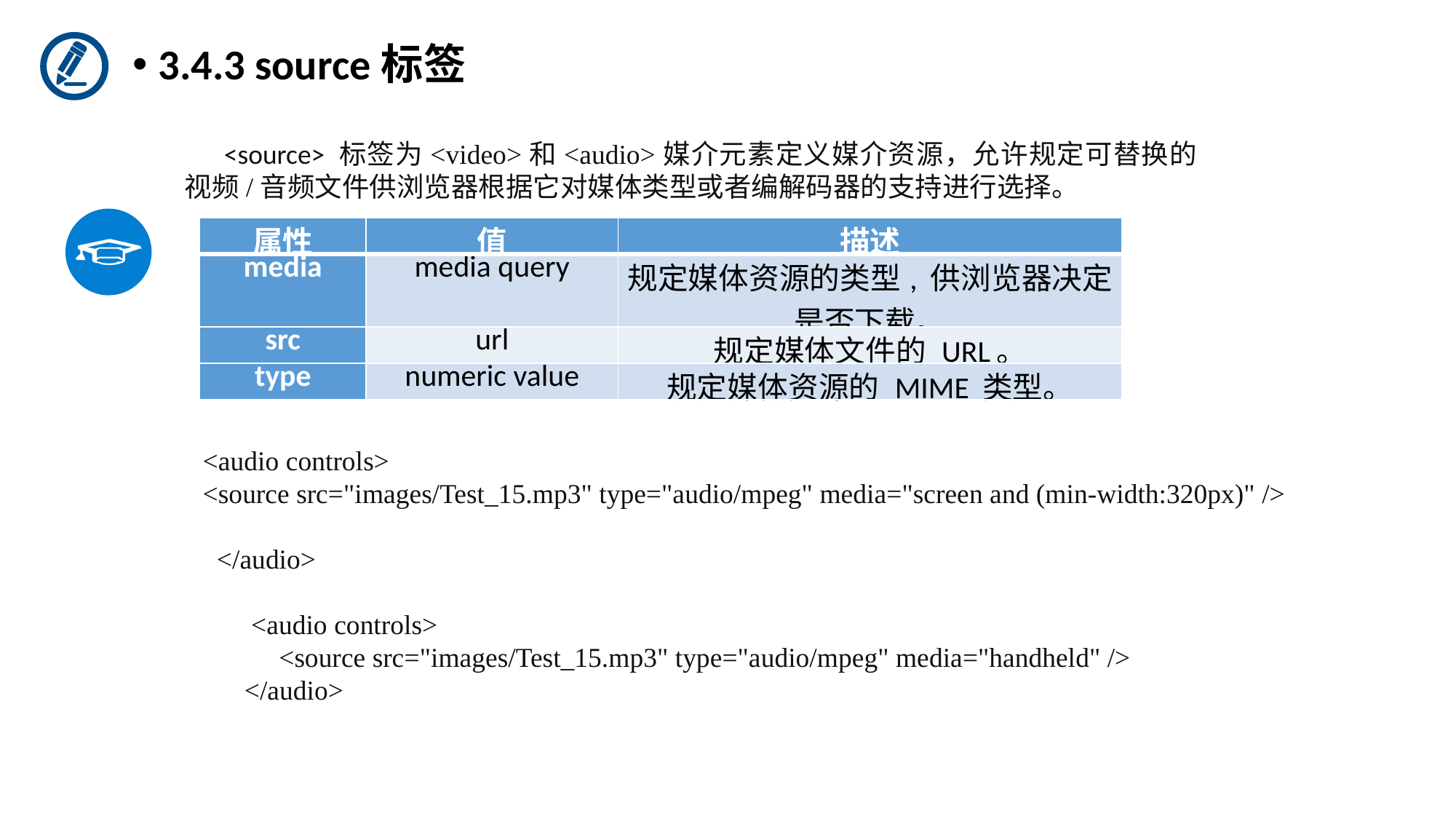

3.4.3 source标签
 <source> 标签为<video>和<audio>媒介元素定义媒介资源，允许规定可替换的视频/音频文件供浏览器根据它对媒体类型或者编解码器的支持进行选择。

| 属性 | 值 | 描述 |
| --- | --- | --- |
| media | media query | 规定媒体资源的类型, 供浏览器决定是否下载。 |
| src | url | 规定媒体文件的 URL。 |
| type | numeric value | 规定媒体资源的 MIME 类型。 |
 <audio controls>
 <source src="images/Test_15.mp3" type="audio/mpeg" media="screen and (min-width:320px)" />
   </audio>

        <audio controls>
            <source src="images/Test_15.mp3" type="audio/mpeg" media="handheld" />
       </audio>